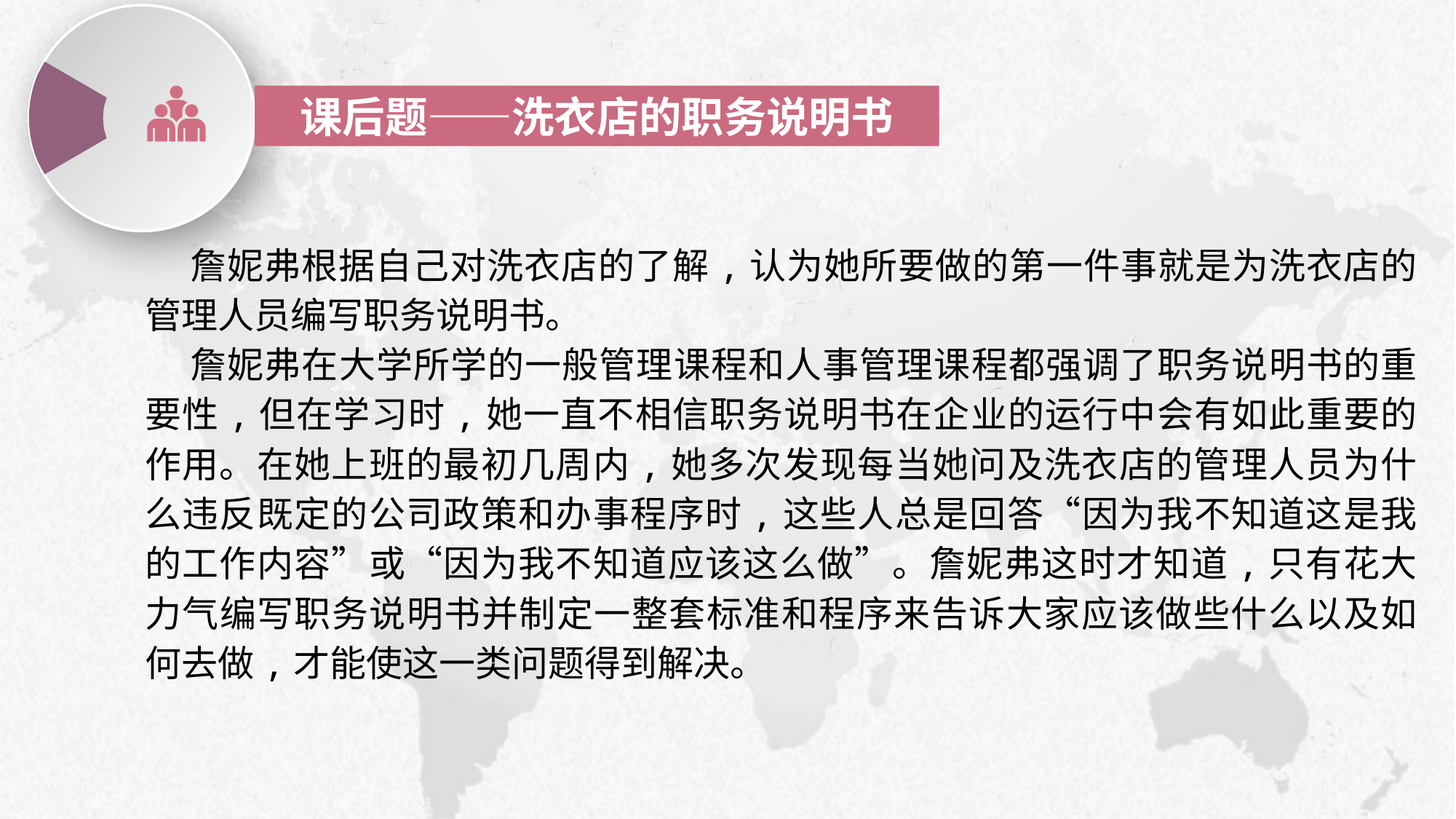

课后题——洗衣店的职务说明书
    詹妮弗根据自己对洗衣店的了解,认为她所要做的第一件事就是为洗衣店的管理人员编写职务说明书。
    詹妮弗在大学所学的一般管理课程和人事管理课程都强调了职务说明书的重要性,但在学习时,她一直不相信职务说明书在企业的运行中会有如此重要的作用。在她上班的最初几周内,她多次发现每当她问及洗衣店的管理人员为什么违反既定的公司政策和办事程序时,这些人总是回答“因为我不知道这是我的工作内容”或“因为我不知道应该这么做”。詹妮弗这时才知道,只有花大力气编写职务说明书并制定一整套标准和程序来告诉大家应该做些什么以及如何去做,才能使这一类问题得到解决。